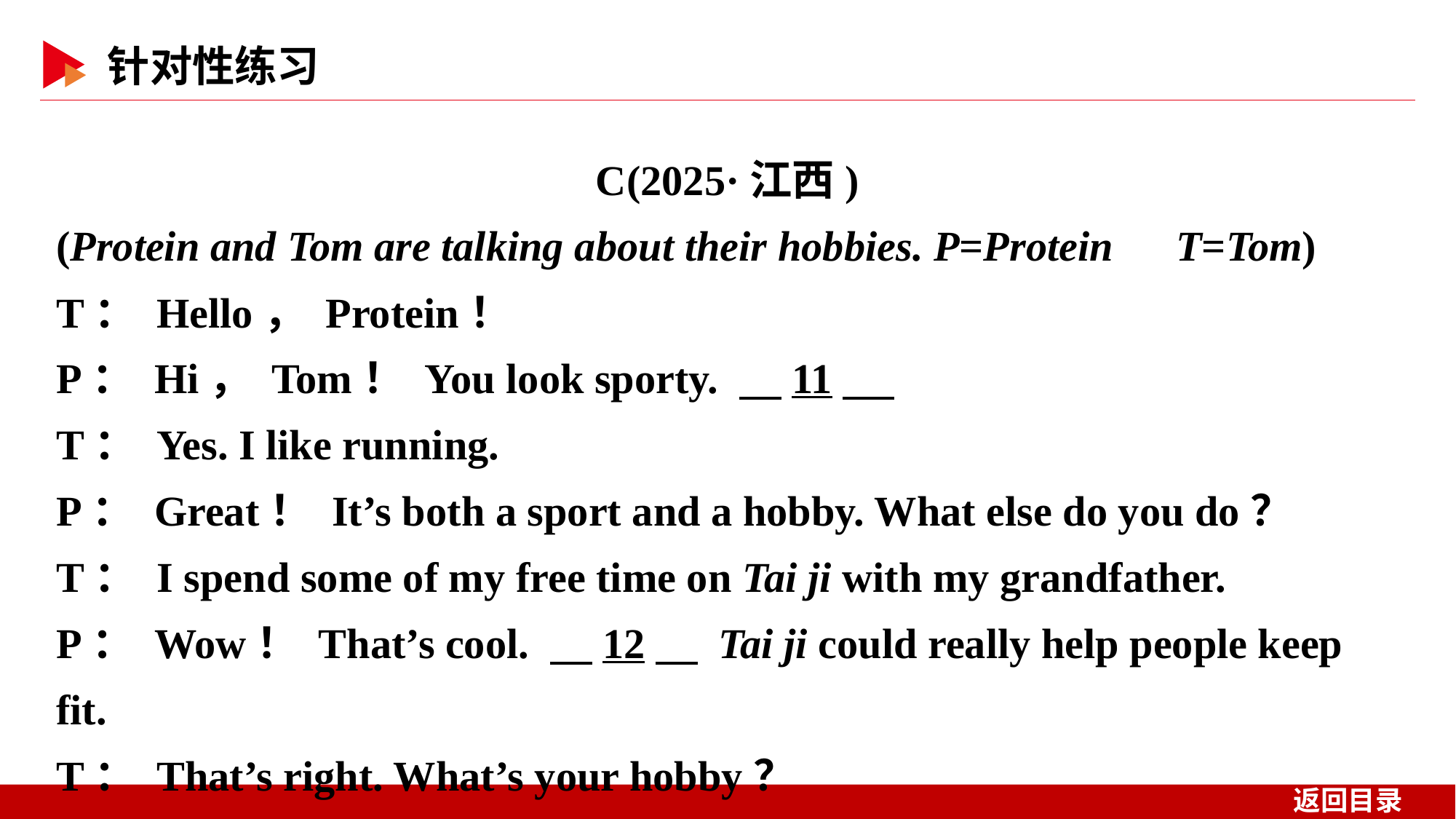

C(2025·江西)
(Protein and Tom are talking about their hobbies. P=Protein　T=Tom)
T： Hello， Protein！
P： Hi， Tom！ You look sporty. 　11
T： Yes. I like running.
P： Great！ It’s both a sport and a hobby. What else do you do？
T： I spend some of my free time on Tai ji with my grandfather.
P： Wow！ That’s cool. 　12　 Tai ji could really help people keep fit.
T： That’s right. What’s your hobby？